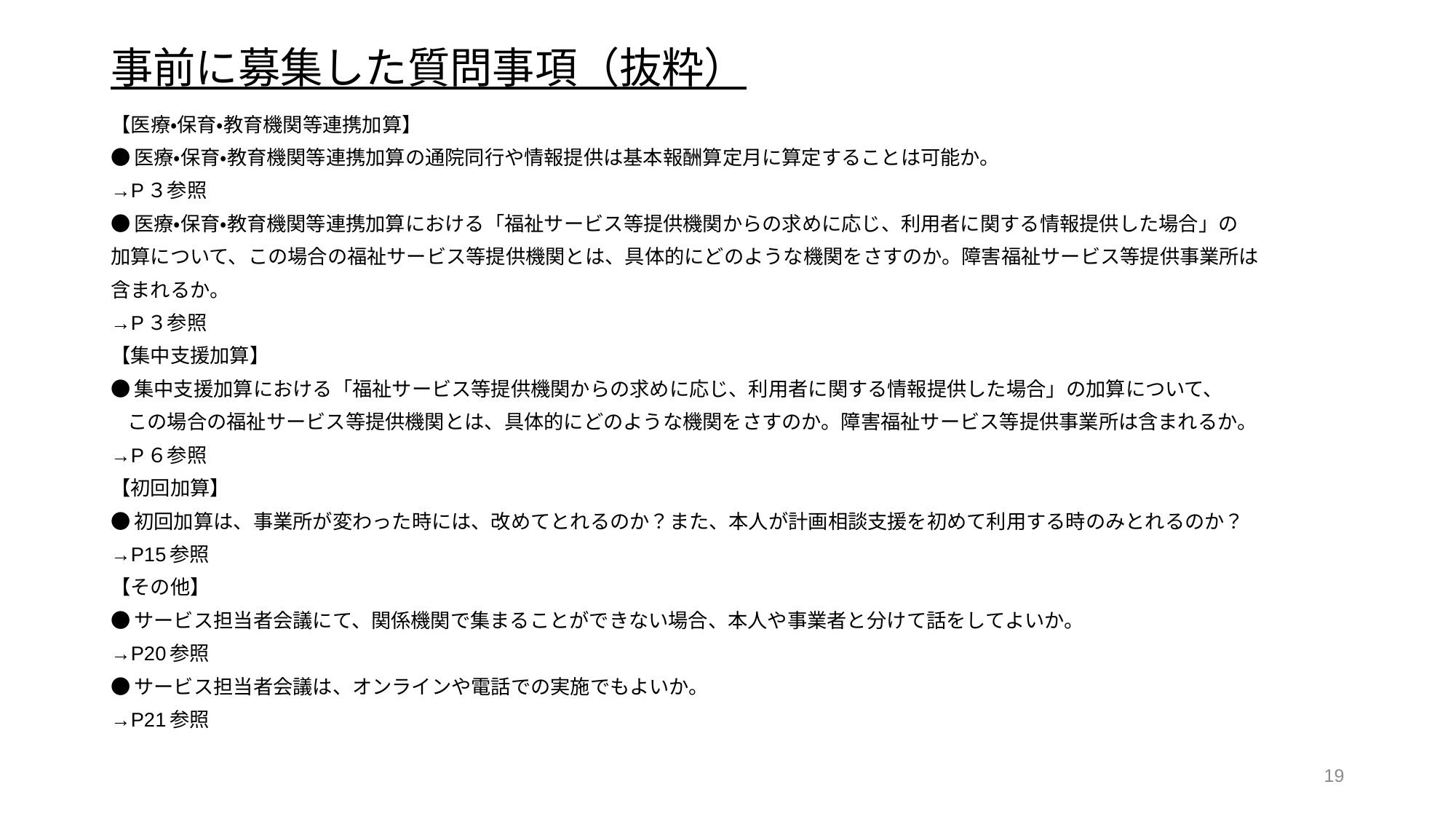

# 事前に募集した質問事項（抜粋）
【医療・保育・教育機関等連携加算】
●医療・保育・教育機関等連携加算の通院同行や情報提供は基本報酬算定月に算定することは可能か。
→P３参照
●医療・保育・教育機関等連携加算における「福祉サービス等提供機関からの求めに応じ、利用者に関する情報提供した場合」の
加算について、この場合の福祉サービス等提供機関とは、具体的にどのような機関をさすのか。障害福祉サービス等提供事業所は
含まれるか。
→P３参照
【集中支援加算】
●集中支援加算における「福祉サービス等提供機関からの求めに応じ、利用者に関する情報提供した場合」の加算について、
   この場合の福祉サービス等提供機関とは、具体的にどのような機関をさすのか。障害福祉サービス等提供事業所は含まれるか。
→P６参照
【初回加算】
●初回加算は、事業所が変わった時には、改めてとれるのか？また、本人が計画相談支援を初めて利用する時のみとれるのか？
→P15参照
【その他】
●サービス担当者会議にて、関係機関で集まることができない場合、本人や事業者と分けて話をしてよいか。
→P20参照
●サービス担当者会議は、オンラインや電話での実施でもよいか。
→P21参照

19